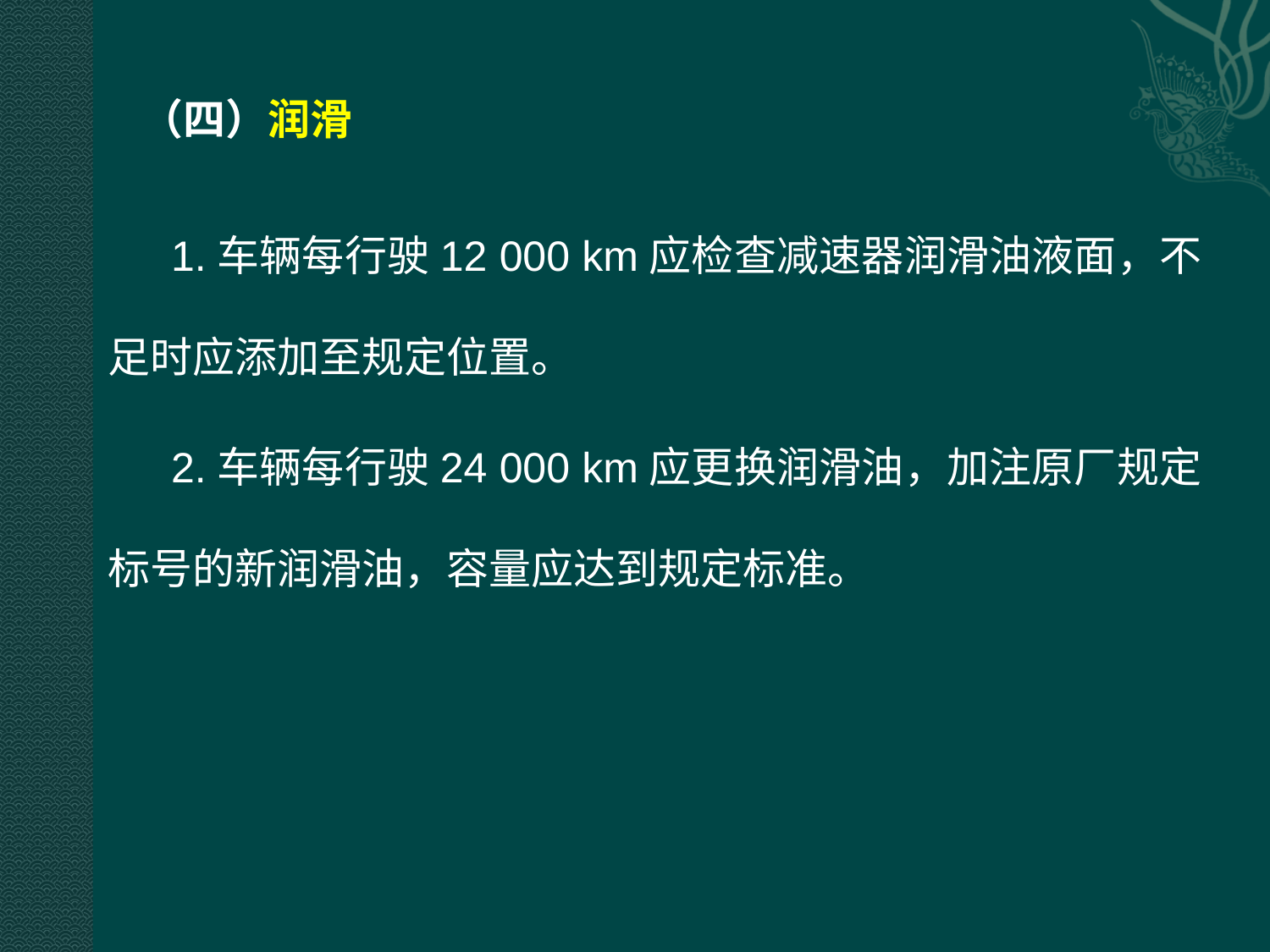

（四）润滑
1.车辆每行驶12 000 km应检查减速器润滑油液面，不足时应添加至规定位置。
2.车辆每行驶24 000 km应更换润滑油，加注原厂规定标号的新润滑油，容量应达到规定标准。